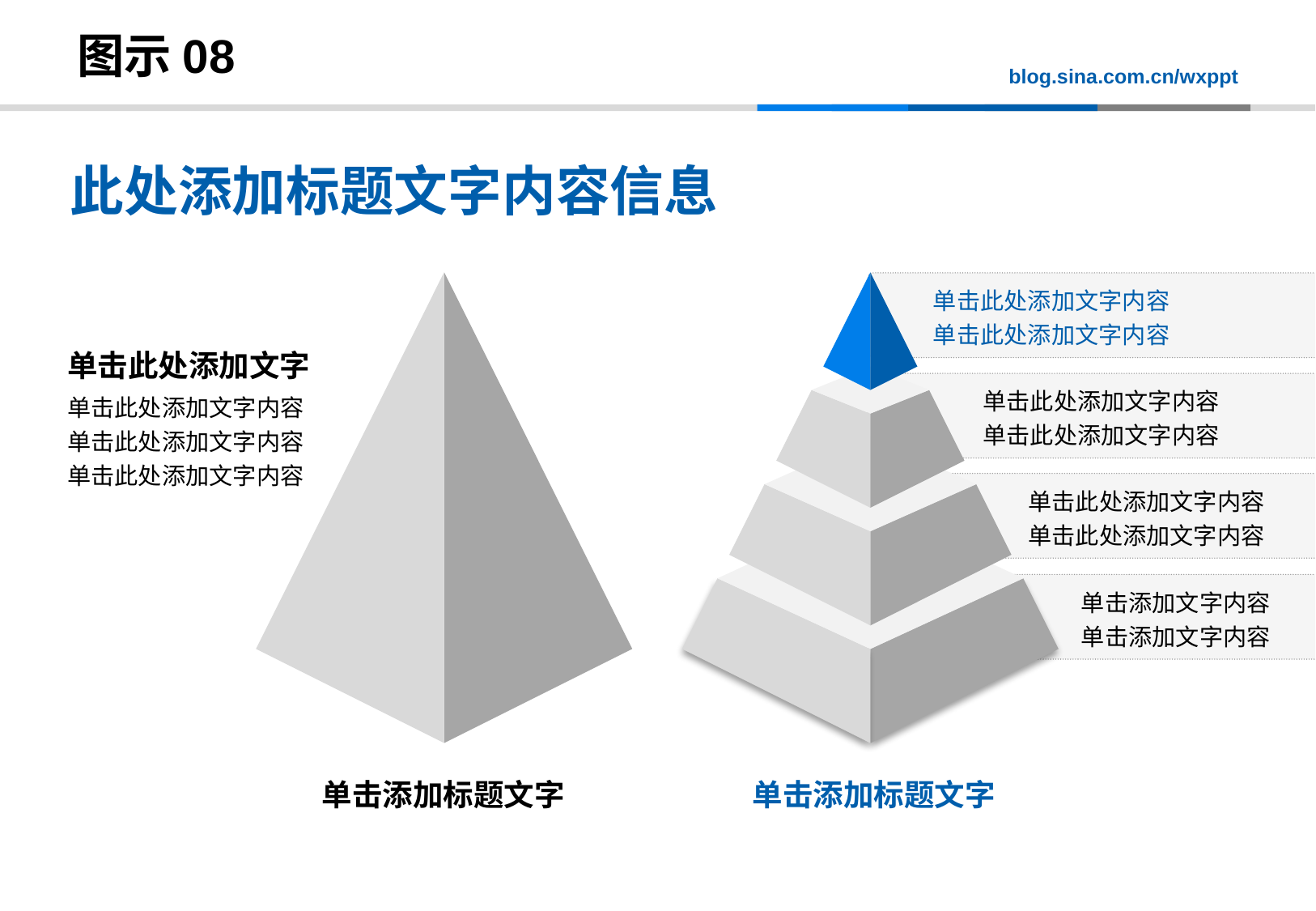

# 图示08
此处添加标题文字内容信息

单击此处添加文字内容
单击此处添加文字内容
单击此处添加文字

单击此处添加文字内容
单击此处添加文字内容
单击此处添加文字内容
单击此处添加文字内容
单击此处添加文字内容

单击此处添加文字内容
单击此处添加文字内容

单击添加文字内容
单击添加文字内容
单击添加标题文字
单击添加标题文字